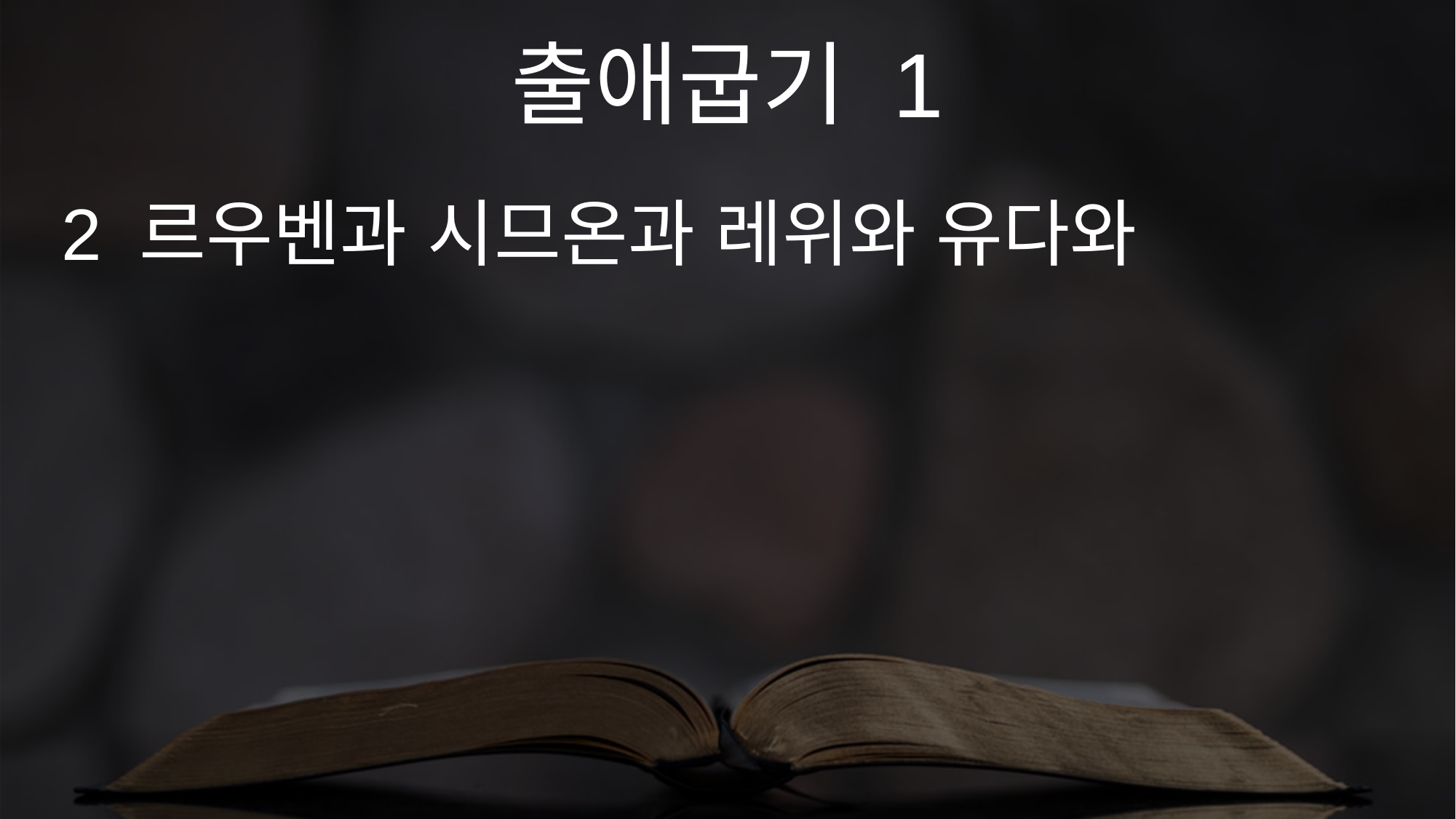

출애굽기 1
2 르우벤과 시므온과 레위와 유다와